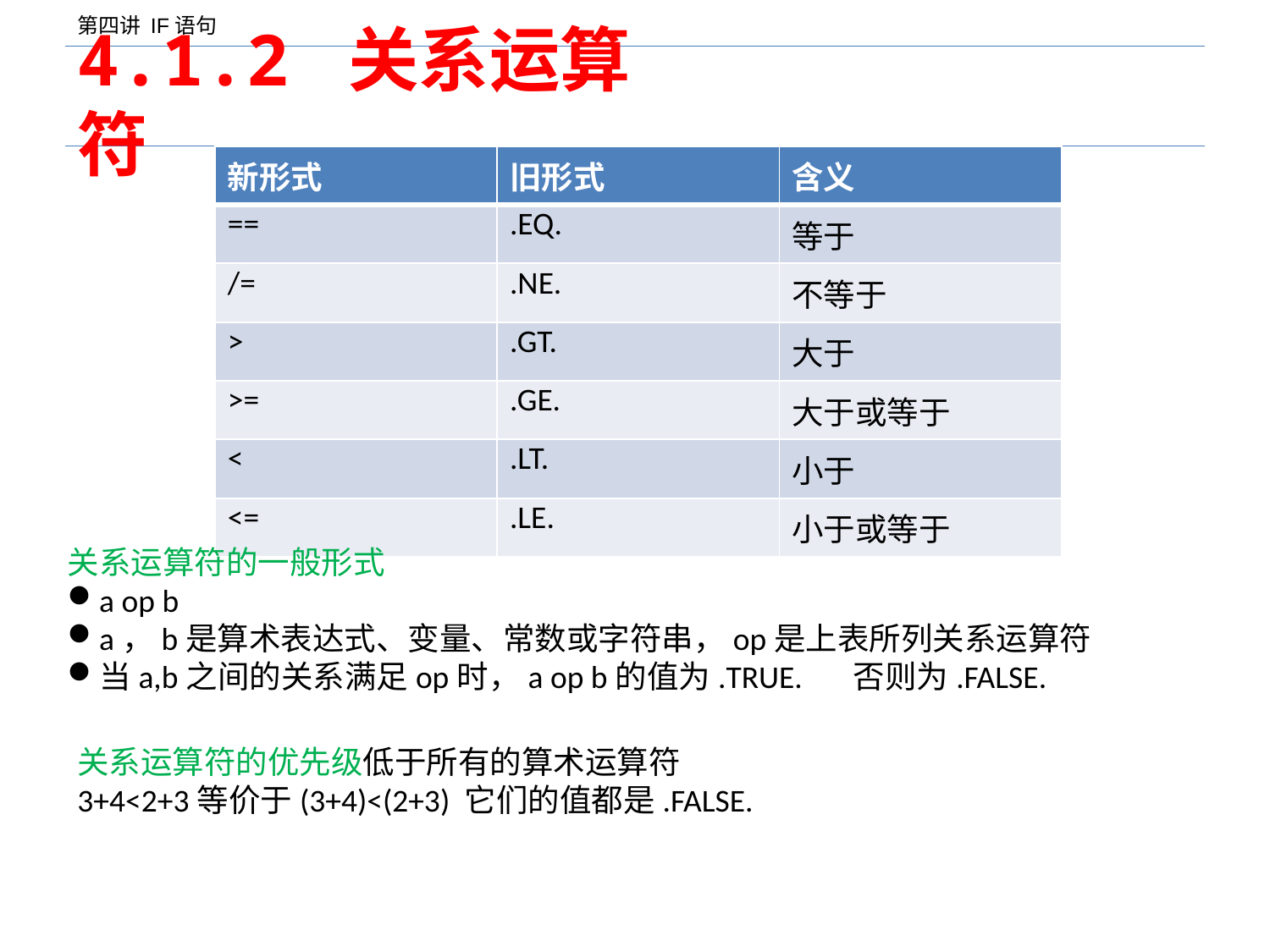

# 4.1.2 关系运算符
| 新形式 | 旧形式 | 含义 |
| --- | --- | --- |
| == | .EQ. | 等于 |
| /= | .NE. | 不等于 |
| > | .GT. | 大于 |
| >= | .GE. | 大于或等于 |
| < | .LT. | 小于 |
| <= | .LE. | 小于或等于 |
关系运算符的一般形式
a op b
a，b是算术表达式、变量、常数或字符串，op是上表所列关系运算符
当a,b之间的关系满足op时，a op b的值为.TRUE.      否则为.FALSE.
关系运算符的优先级低于所有的算术运算符
3+4<2+3等价于(3+4)<(2+3) 它们的值都是.FALSE.